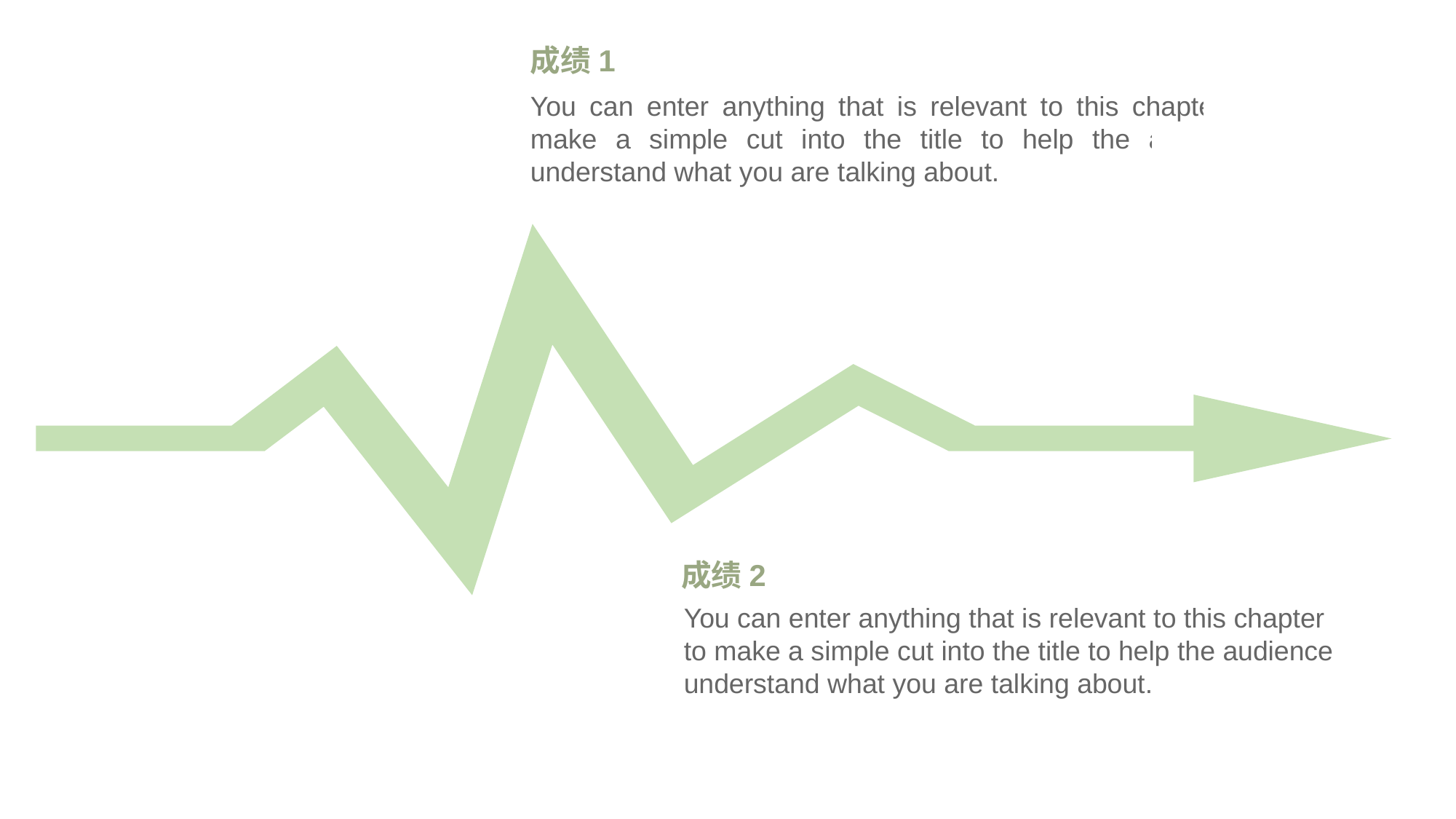

成绩1
You can enter anything that is relevant to this chapter to make a simple cut into the title to help the audience understand what you are talking about.

成绩2
You can enter anything that is relevant to this chapter to make a simple cut into the title to help the audience understand what you are talking about.